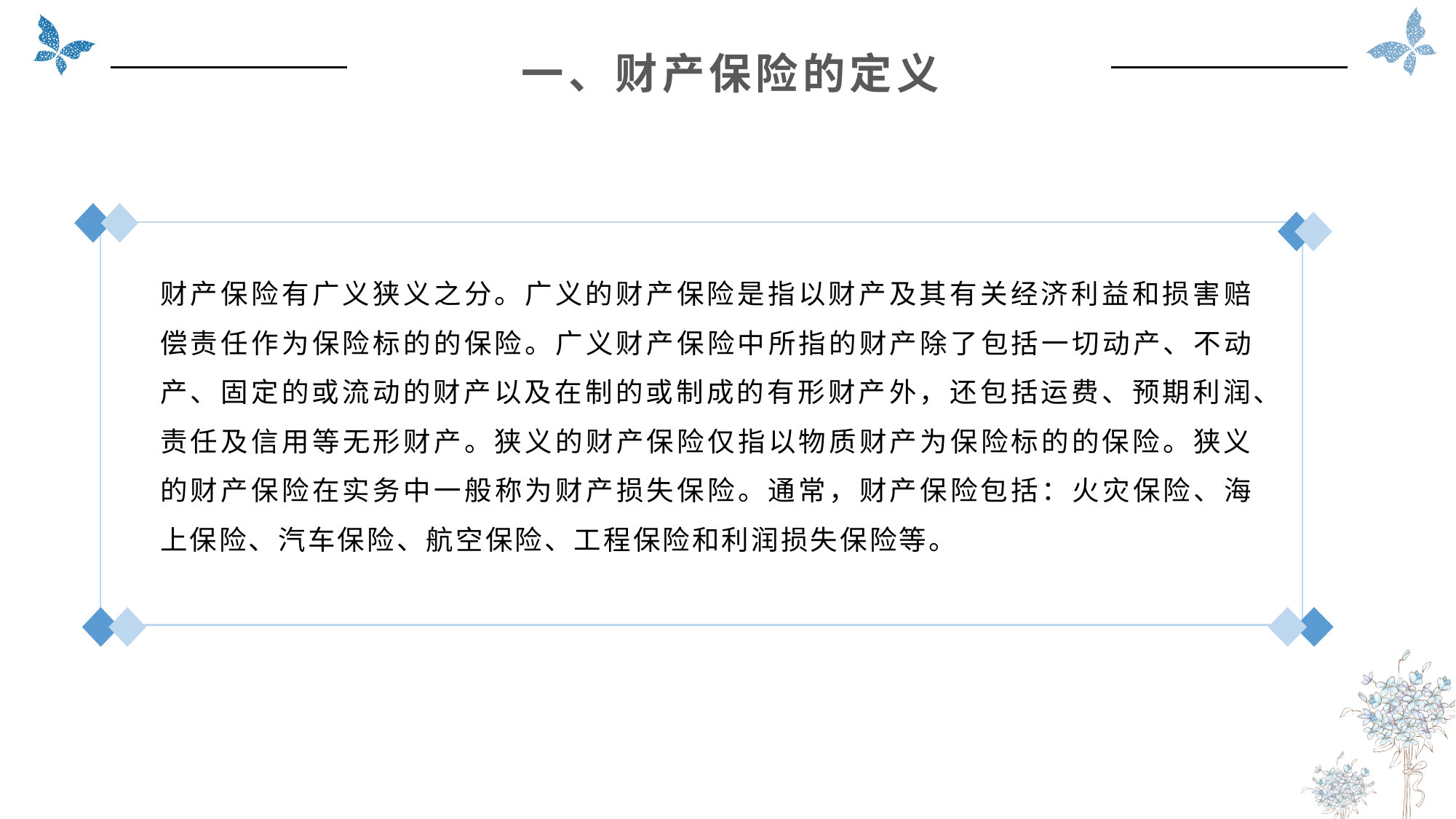

一、财产保险的定义

财产保险有广义狭义之分。广义的财产保险是指以财产及其有关经济利益和损害赔偿责任作为保险标的的保险。广义财产保险中所指的财产除了包括一切动产、不动产、固定的或流动的财产以及在制的或制成的有形财产外，还包括运费、预期利润、责任及信用等无形财产。狭义的财产保险仅指以物质财产为保险标的的保险。狭义的财产保险在实务中一般称为财产损失保险。通常，财产保险包括：火灾保险、海上保险、汽车保险、航空保险、工程保险和利润损失保险等。